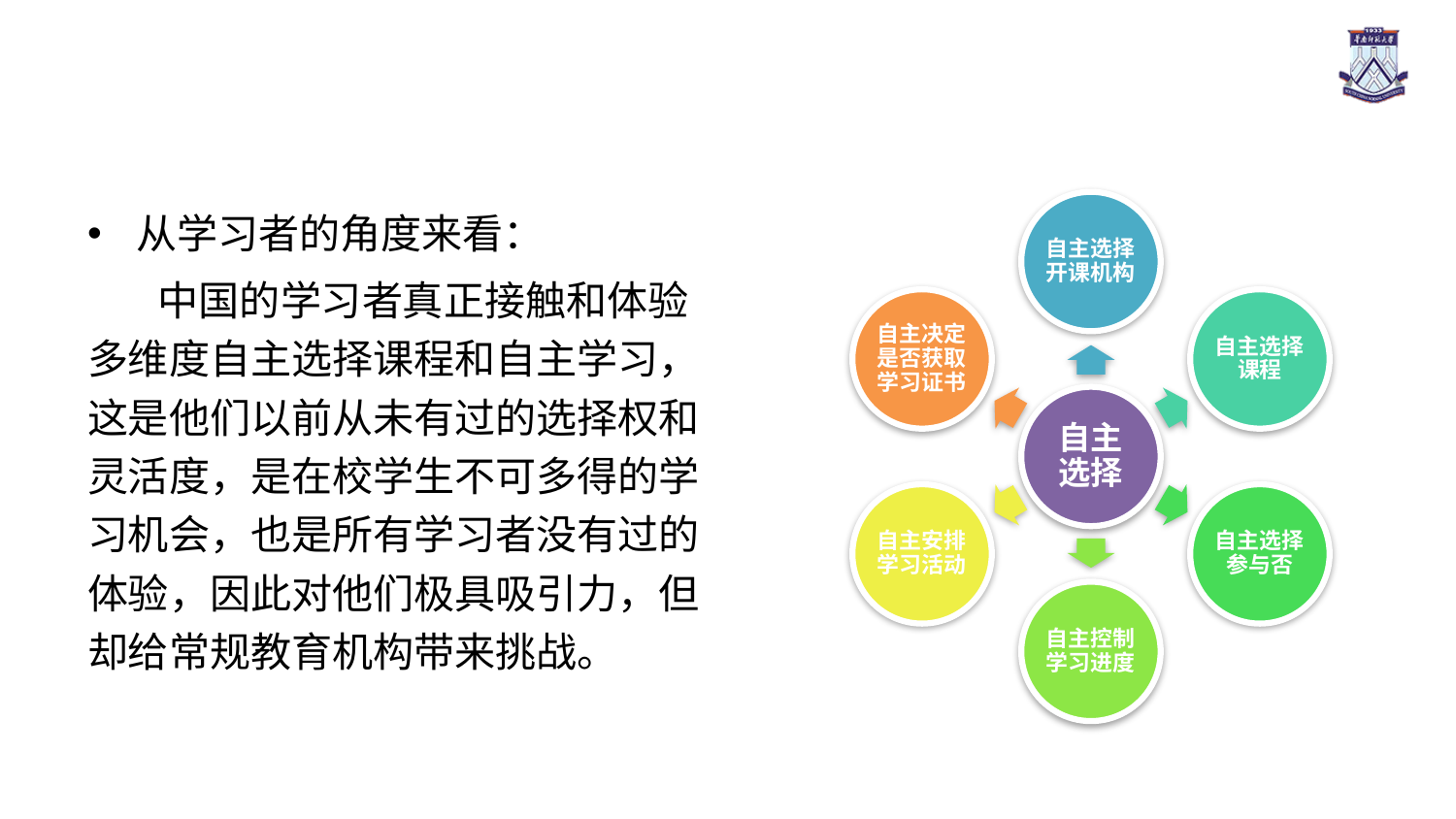

#
从学习者的角度来看：
       中国的学习者真正接触和体验多维度自主选择课程和自主学习，这是他们以前从未有过的选择权和灵活度，是在校学生不可多得的学习机会，也是所有学习者没有过的体验，因此对他们极具吸引力，但却给常规教育机构带来挑战。
自主选择

自主选择开课机构

自主选择课程

自主选择参与否

自主控制学习进度

自主安排学习活动

自主决定是否获取学习证书